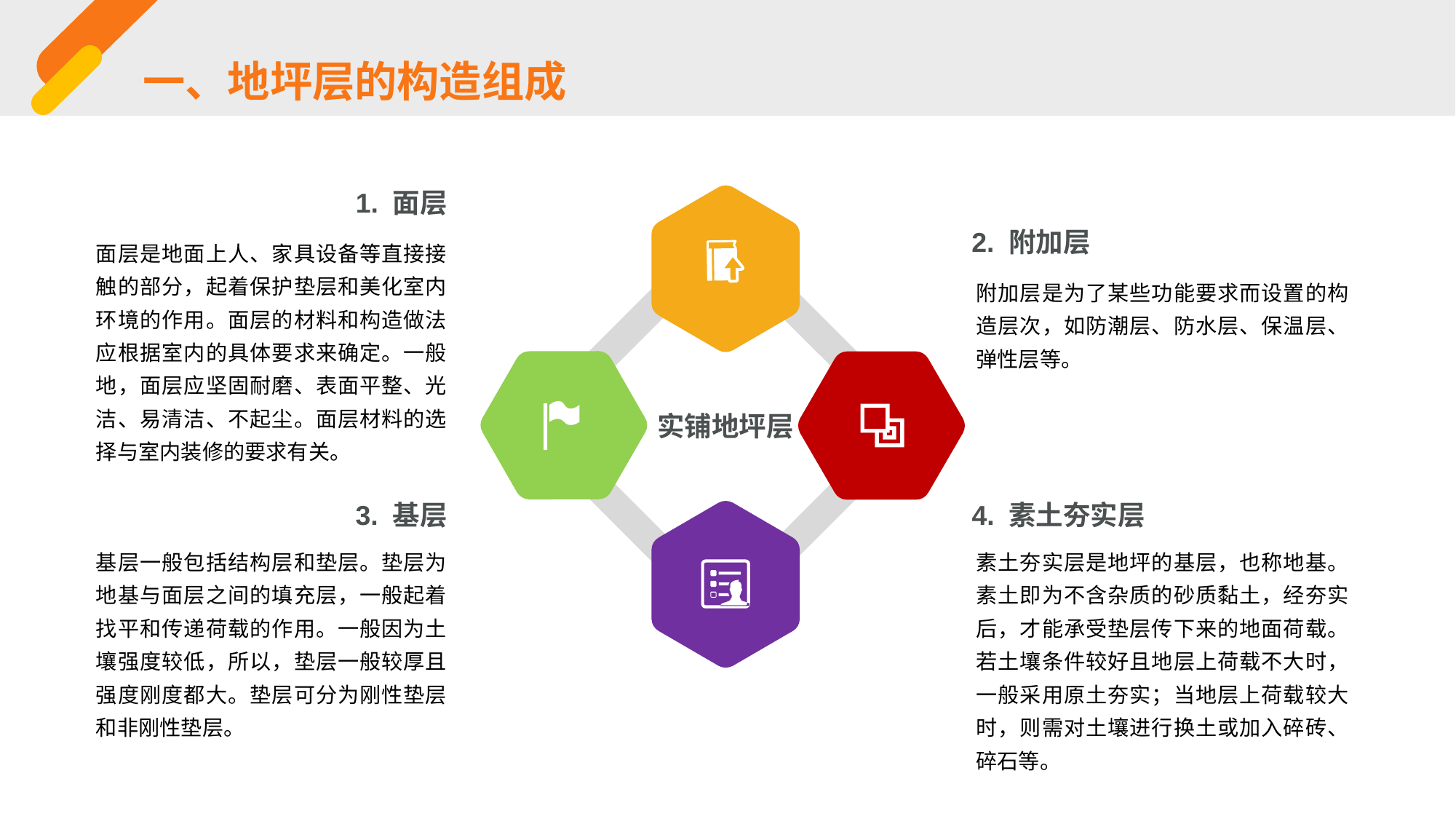

一、地坪层的构造组成
1. 面层

2. 附加层
面层是地面上人、家具设备等直接接触的部分，起着保护垫层和美化室内环境的作用。面层的材料和构造做法应根据室内的具体要求来确定。一般地，面层应坚固耐磨、表面平整、光洁、易清洁、不起尘。面层材料的选择与室内装修的要求有关。

附加层是为了某些功能要求而设置的构造层次，如防潮层、防水层、保温层、弹性层等。

实铺地坪层

4. 素土夯实层
3. 基层

基层一般包括结构层和垫层。垫层为地基与面层之间的填充层，一般起着找平和传递荷载的作用。一般因为土壤强度较低，所以，垫层一般较厚且强度刚度都大。垫层可分为刚性垫层和非刚性垫层。
素土夯实层是地坪的基层，也称地基。素土即为不含杂质的砂质黏土，经夯实后，才能承受垫层传下来的地面荷载。若土壤条件较好且地层上荷载不大时，一般采用原土夯实；当地层上荷载较大时，则需对土壤进行换土或加入碎砖、碎石等。